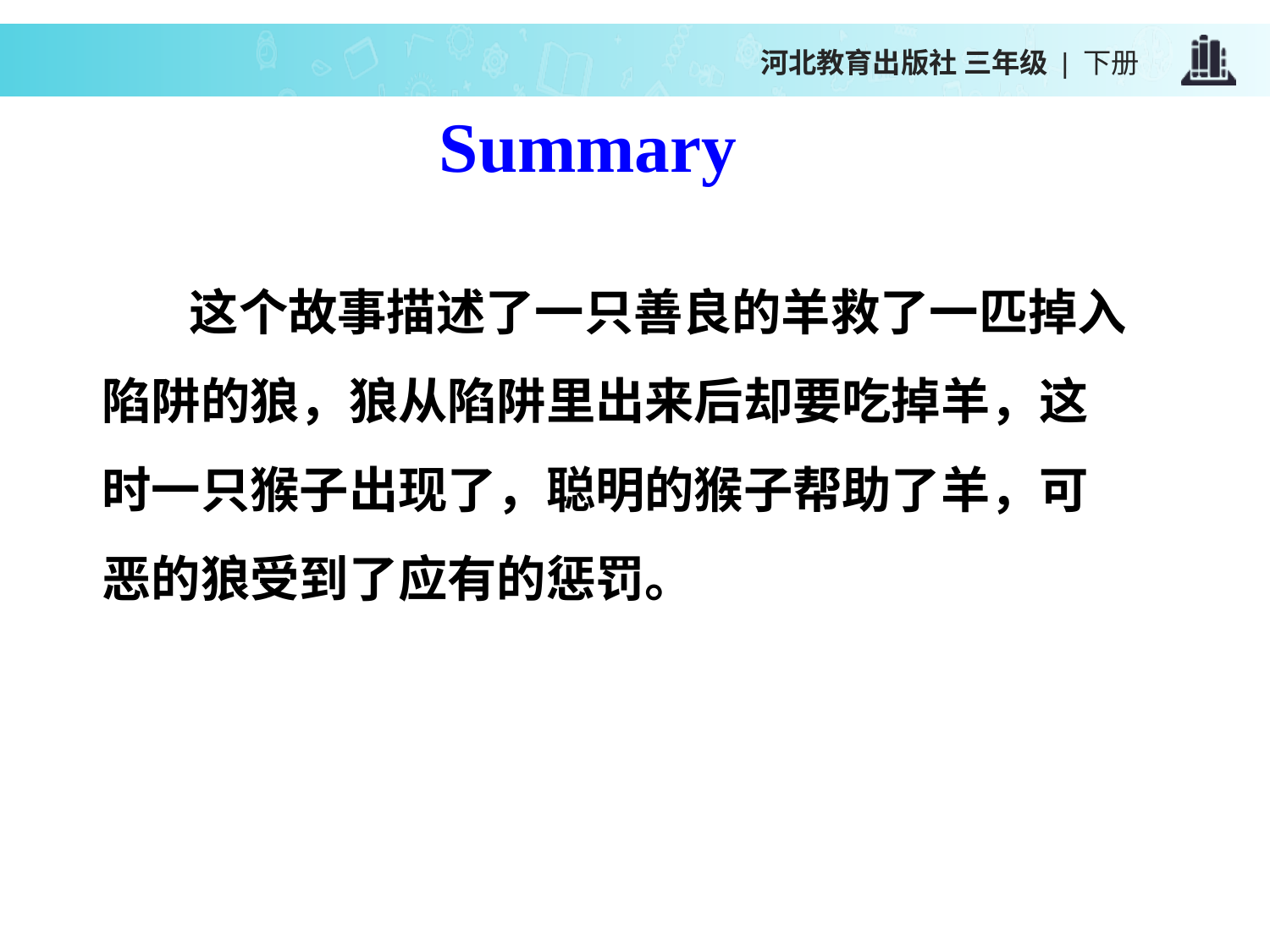

河北教育出版社 三年级 | 下册
Summary
这个故事描述了一只善良的羊救了一匹掉入陷阱的狼，狼从陷阱里出来后却要吃掉羊，这时一只猴子出现了，聪明的猴子帮助了羊，可恶的狼受到了应有的惩罚。